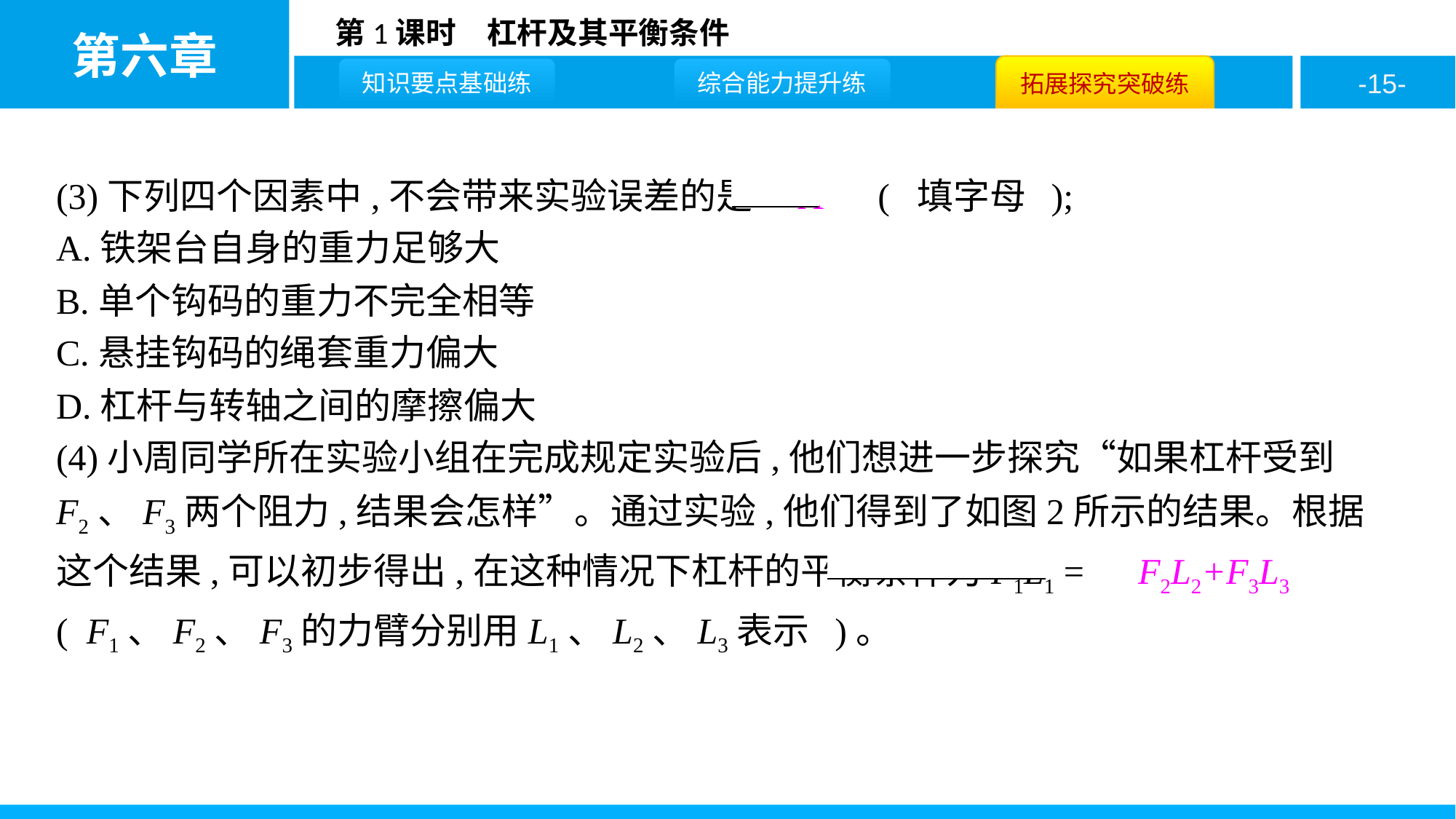

(3)下列四个因素中,不会带来实验误差的是　A　(  填字母  );
A.铁架台自身的重力足够大
B.单个钩码的重力不完全相等
C.悬挂钩码的绳套重力偏大
D.杠杆与转轴之间的摩擦偏大
(4)小周同学所在实验小组在完成规定实验后,他们想进一步探究“如果杠杆受到F2、F3两个阻力,结果会怎样”。通过实验,他们得到了如图2所示的结果。根据这个结果,可以初步得出,在这种情况下杠杆的平衡条件为F1L1 =　F2L2+F3L3　(  F1、F2、F3的力臂分别用L1、L2、L3表示  )。